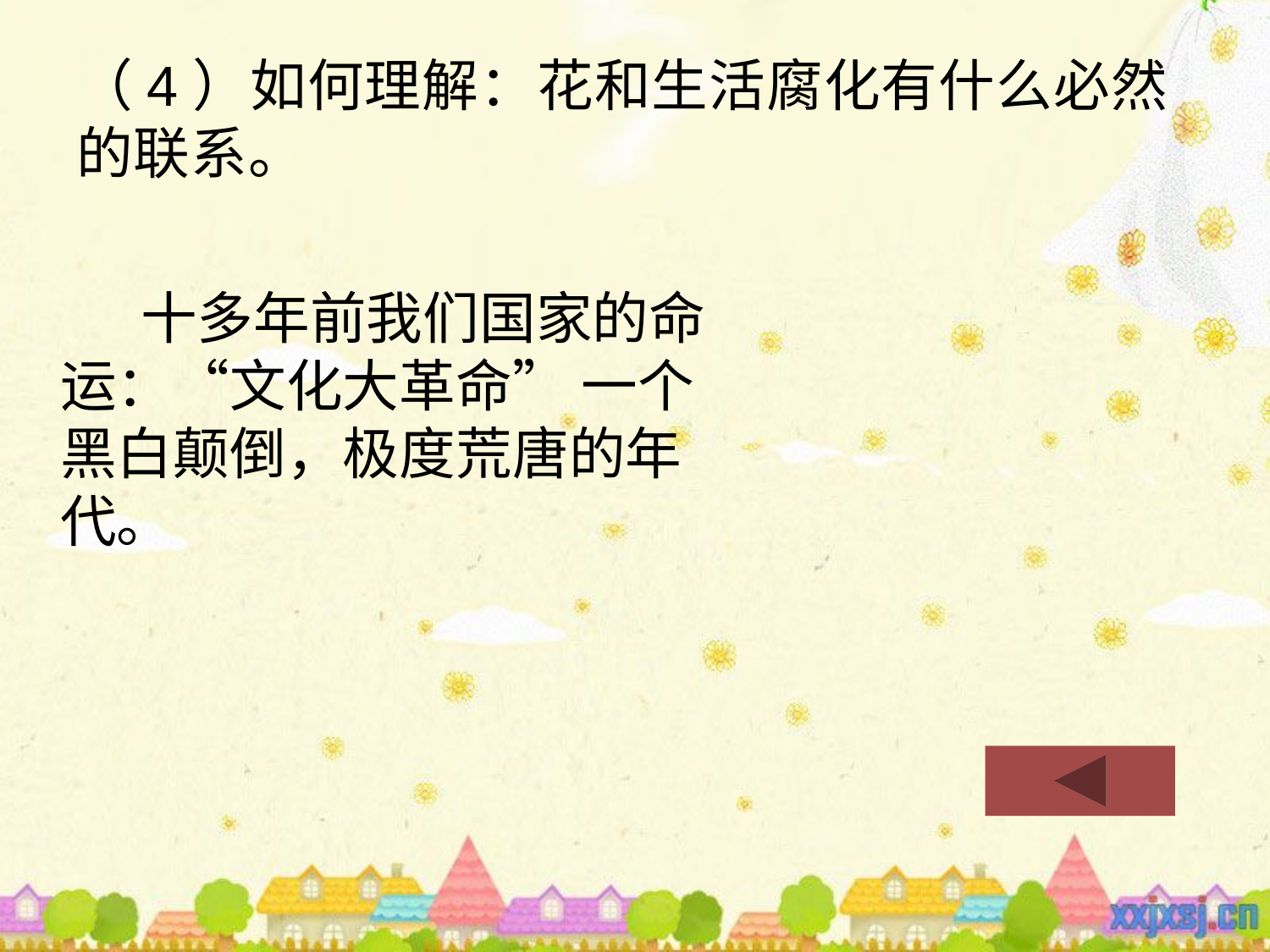

# （4）如何理解：花和生活腐化有什么必然的联系。
         十多年前我们国家的命运：“文化大革命” 一个黑白颠倒，极度荒唐的年代。